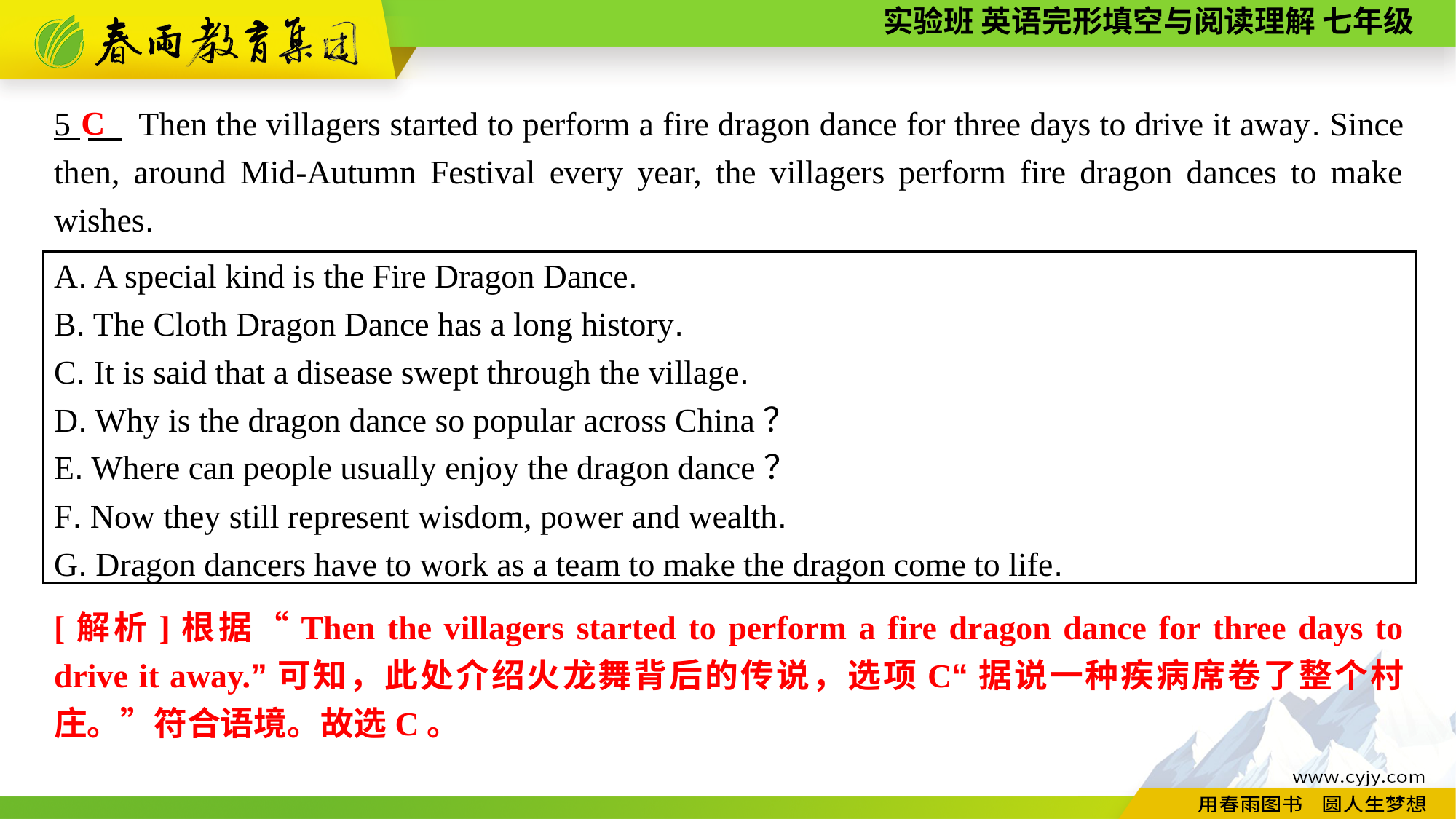

C
5 　 Then the villagers started to perform a fire dragon dance for three days to drive it away. Since then, around Mid-Autumn Festival every year, the villagers perform fire dragon dances to make wishes.
A. A special kind is the Fire Dragon Dance.
B. The Cloth Dragon Dance has a long history.
C. It is said that a disease swept through the village.
D. Why is the dragon dance so popular across China？
E. Where can people usually enjoy the dragon dance？
F. Now they still represent wisdom, power and wealth.
G. Dragon dancers have to work as a team to make the dragon come to life.

[解析]根据“Then the villagers started to perform a fire dragon dance for three days to drive it away.”可知，此处介绍火龙舞背后的传说，选项C“据说一种疾病席卷了整个村庄。”符合语境。故选C。